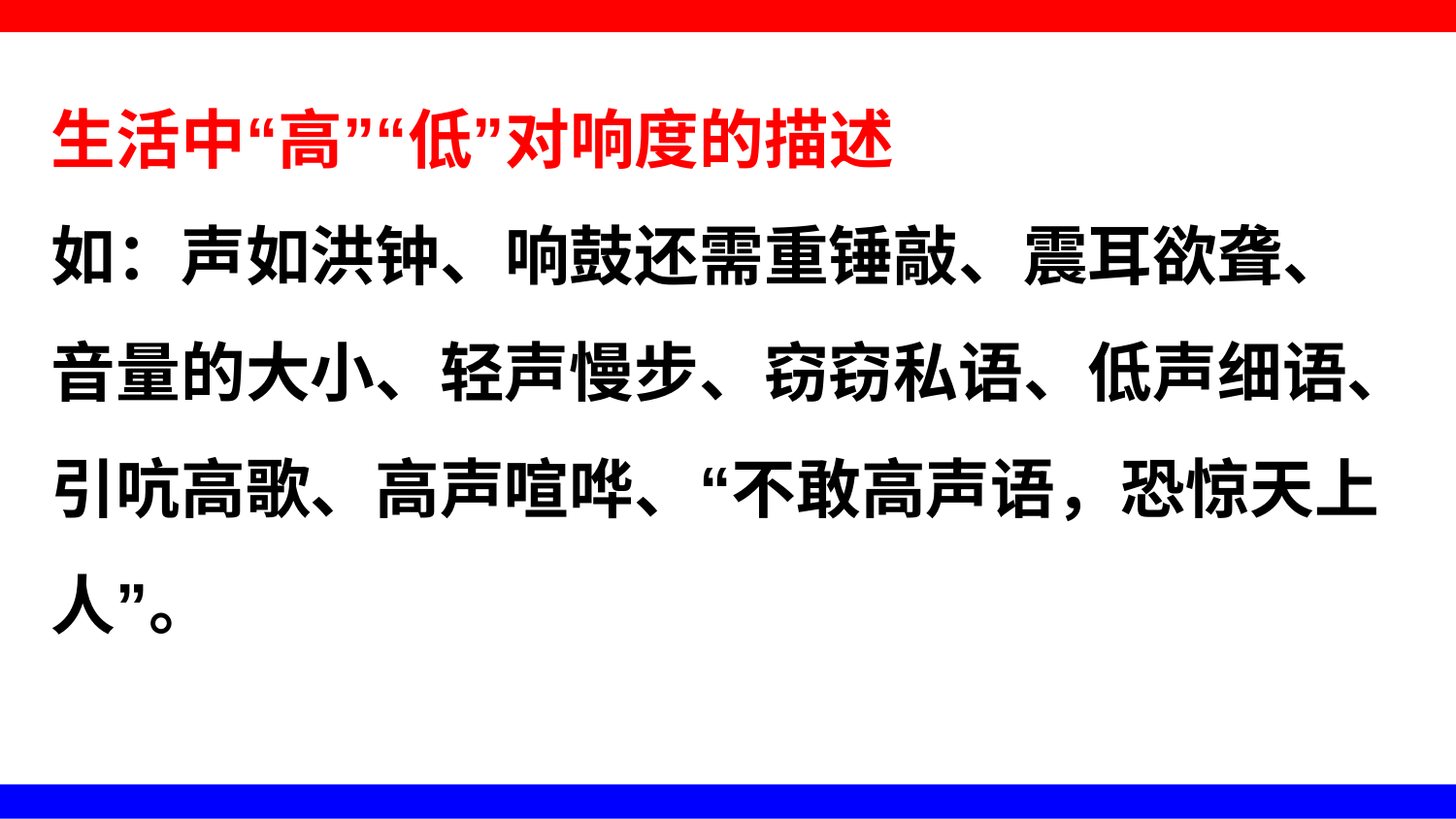

生活中“高”“低”对响度的描述
如：声如洪钟、响鼓还需重锤敲、震耳欲聋、音量的大小、轻声慢步、窃窃私语、低声细语、引吭高歌、高声喧哗、“不敢高声语，恐惊天上人”。